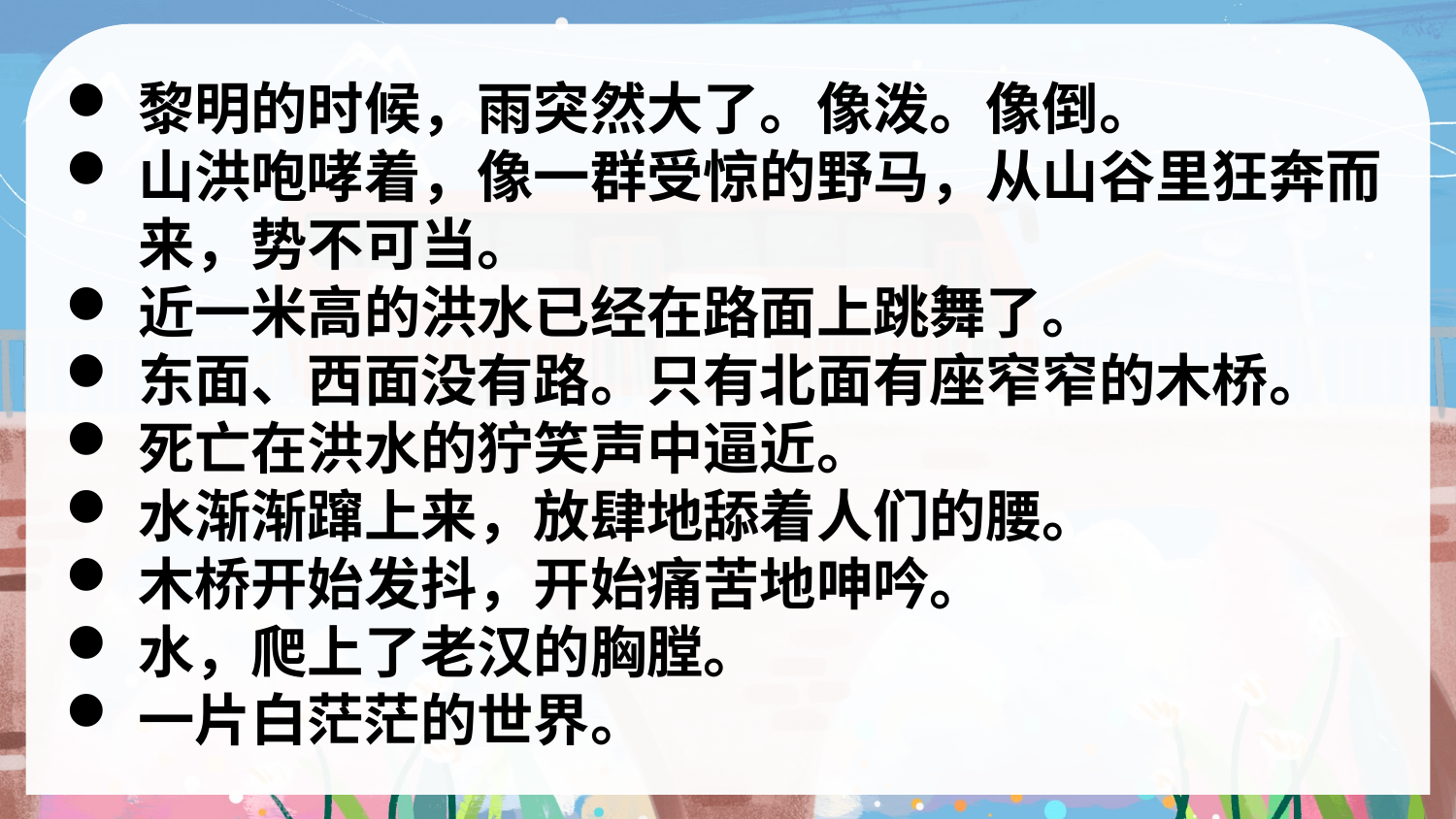

黎明的时候，雨突然大了。像泼。像倒。
山洪咆哮着，像一群受惊的野马，从山谷里狂奔而来，势不可当。
近一米高的洪水已经在路面上跳舞了。
东面、西面没有路。只有北面有座窄窄的木桥。
死亡在洪水的狞笑声中逼近。
水渐渐蹿上来，放肆地舔着人们的腰。
木桥开始发抖，开始痛苦地呻吟。
水，爬上了老汉的胸膛。
一片白茫茫的世界。